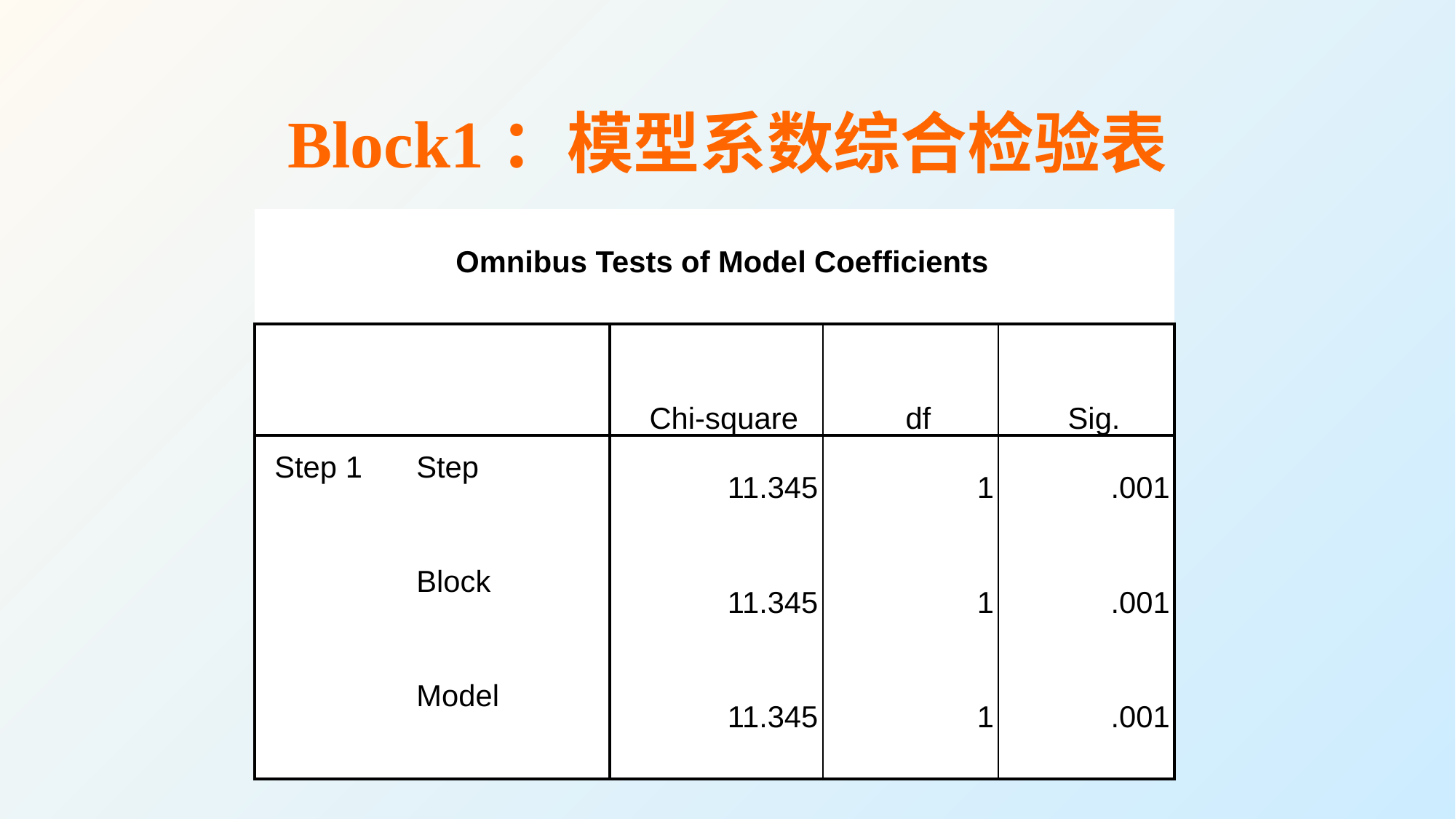

# Block1：模型系数综合检验表
| Omnibus Tests of Model Coefficients |  |  |  |  |
| --- | --- | --- | --- | --- |
|  |  | Chi-square | df | Sig. |
| Step 1 | Step | 11.345 | 1 | .001 |
|  | Block | 11.345 | 1 | .001 |
|  | Model | 11.345 | 1 | .001 |